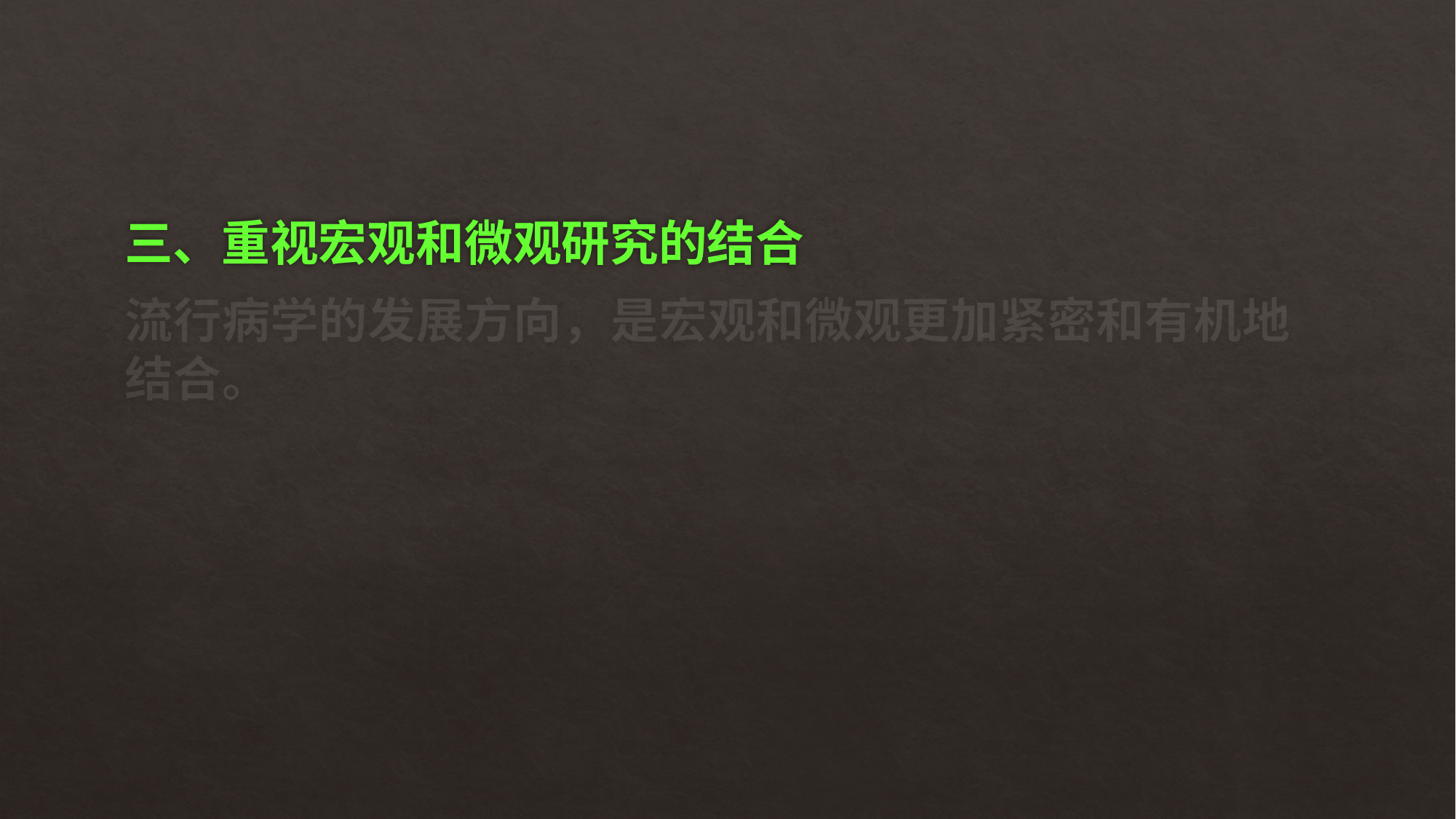

#
三、重视宏观和微观研究的结合
流行病学的发展方向，是宏观和微观更加紧密和有机地结合。